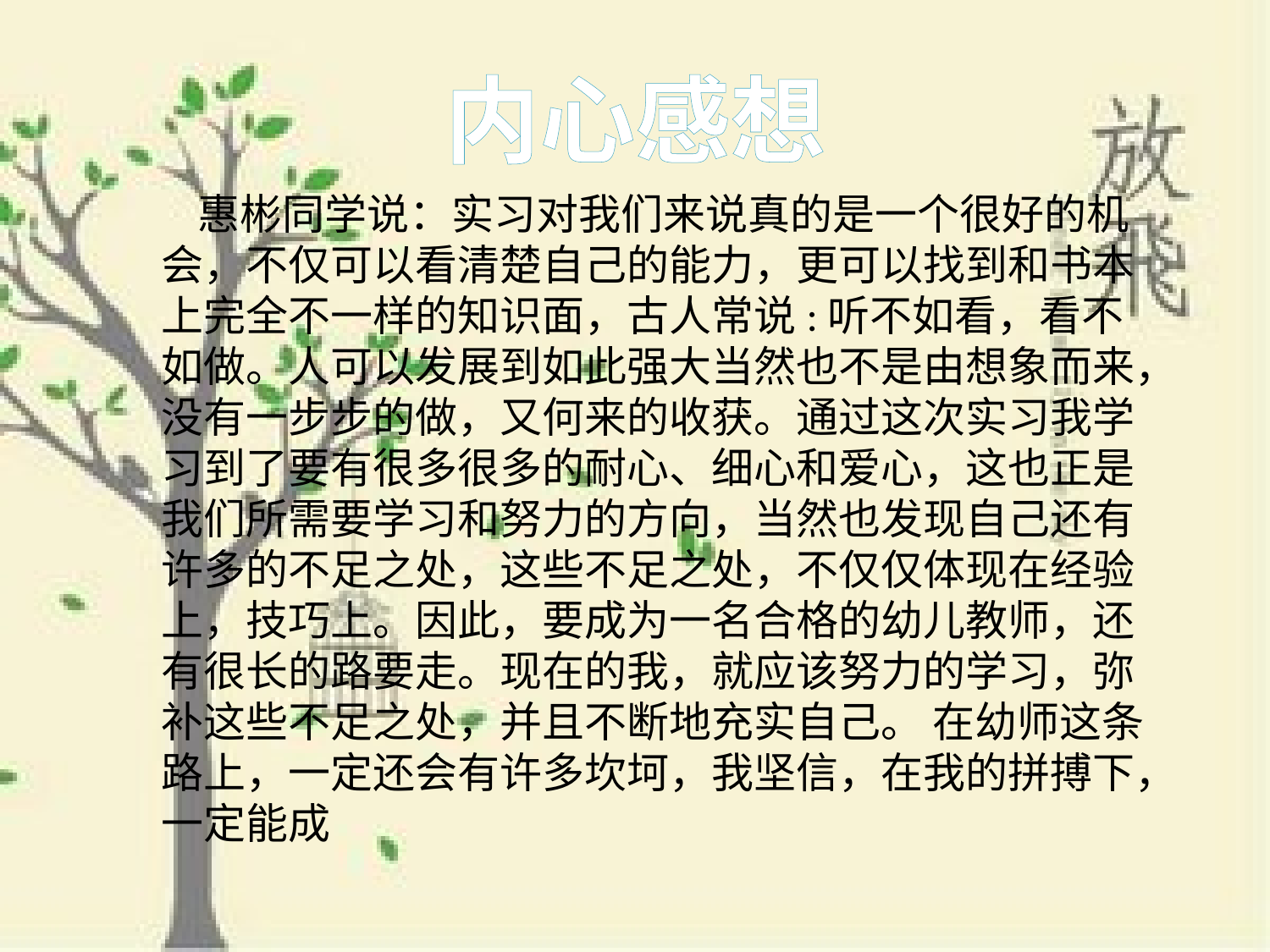

# 内心感想
    惠彬同学说：实习对我们来说真的是一个很好的机会，不仅可以看清楚自己的能力，更可以找到和书本上完全不一样的知识面，古人常说:听不如看，看不如做。人可以发展到如此强大当然也不是由想象而来，没有一步步的做，又何来的收获。通过这次实习我学习到了要有很多很多的耐心、细心和爱心，这也正是我们所需要学习和努力的方向，当然也发现自己还有许多的不足之处，这些不足之处，不仅仅体现在经验上，技巧上。因此，要成为一名合格的幼儿教师，还有很长的路要走。现在的我，就应该努力的学习，弥补这些不足之处，并且不断地充实自己。 在幼师这条路上，一定还会有许多坎坷，我坚信，在我的拼搏下，一定能成